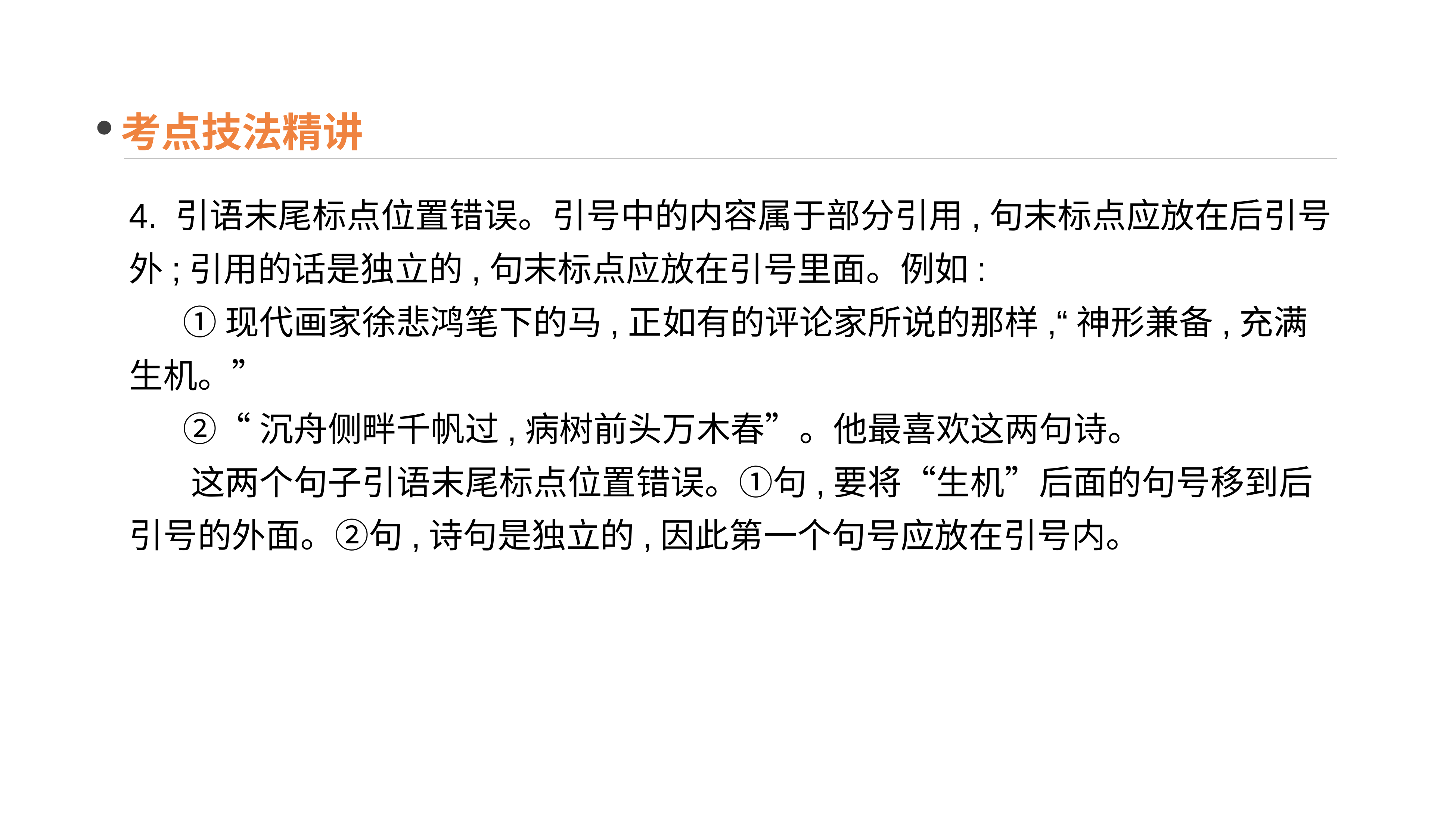

考点技法精讲

4. 引语末尾标点位置错误。引号中的内容属于部分引用,句末标点应放在后引号外;引用的话是独立的,句末标点应放在引号里面。例如:
       ①现代画家徐悲鸿笔下的马,正如有的评论家所说的那样,“神形兼备,充满生机。”
       ②“沉舟侧畔千帆过,病树前头万木春”。他最喜欢这两句诗。
       这两个句子引语末尾标点位置错误。①句,要将“生机”后面的句号移到后引号的外面。②句,诗句是独立的,因此第一个句号应放在引号内。